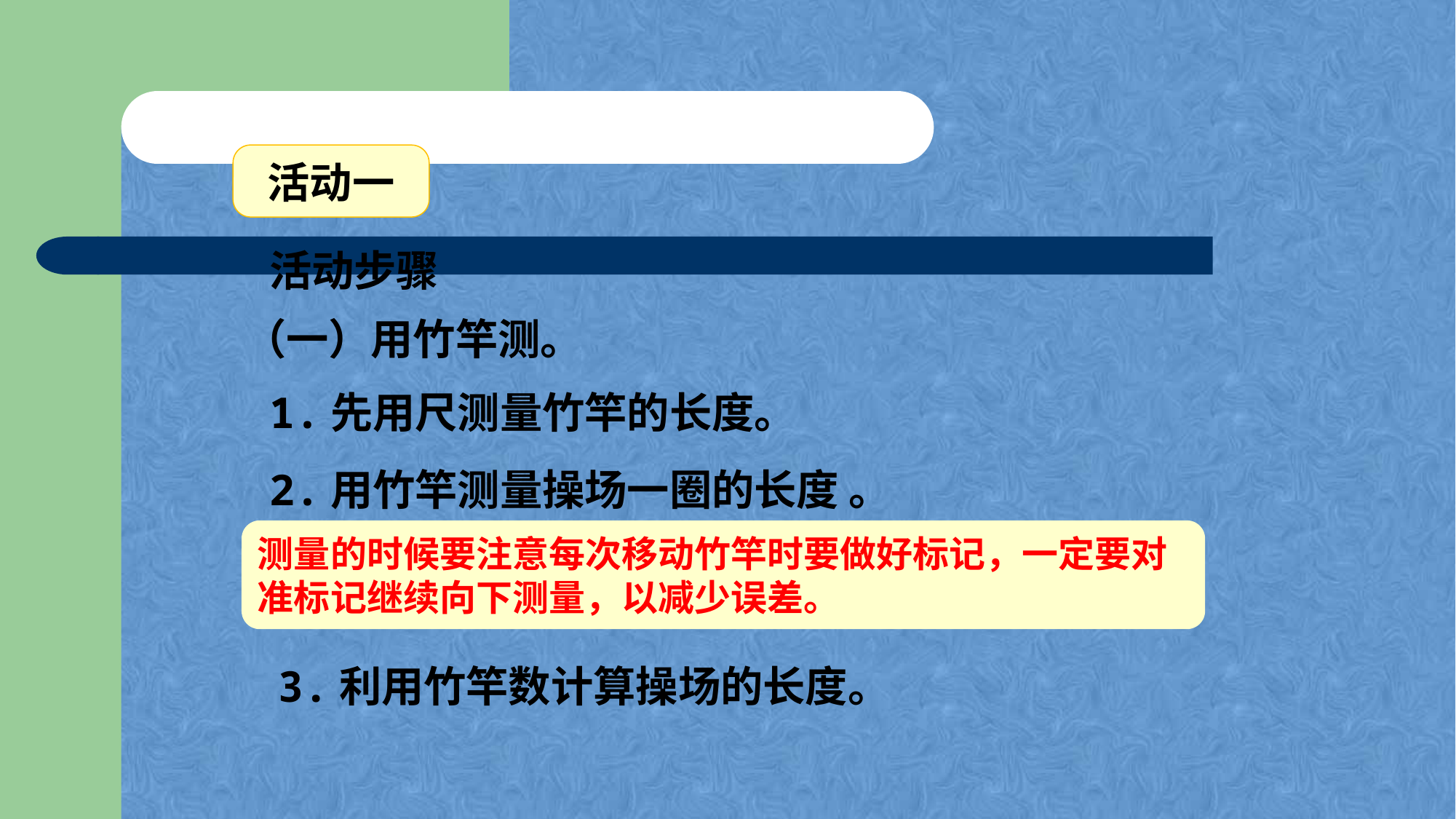

活动一
活动步骤
（一）用竹竿测。
1.先用尺测量竹竿的长度。
2.用竹竿测量操场一圈的长度 。
测量的时候要注意每次移动竹竿时要做好标记，一定要对准标记继续向下测量，以减少误差。
3.利用竹竿数计算操场的长度。